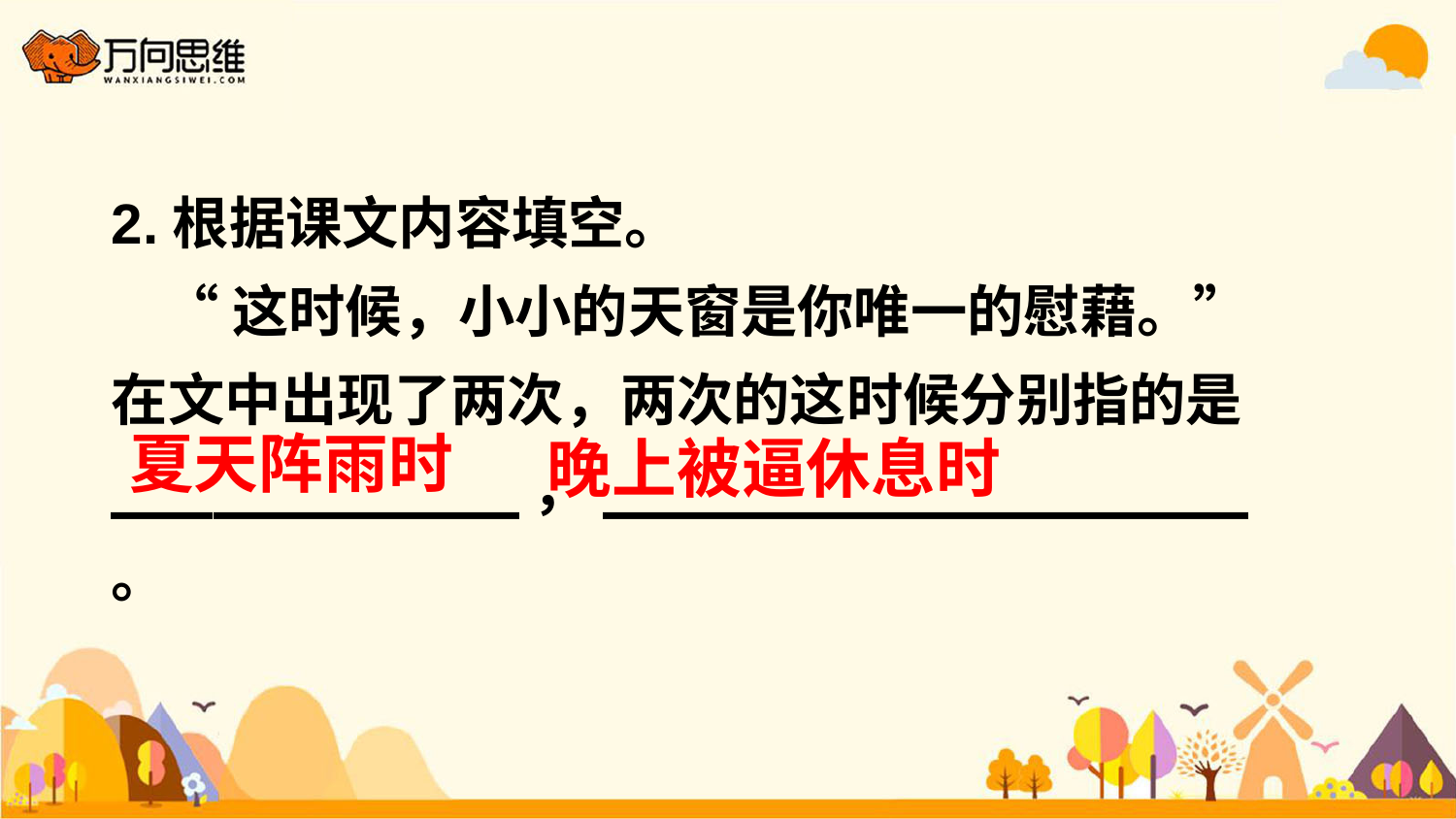

2.根据课文内容填空。
    “这时候，小小的天窗是你唯一的慰藉。”在文中出现了两次，两次的这时候分别指的是____________，___________________。
夏天阵雨时
晚上被逼休息时